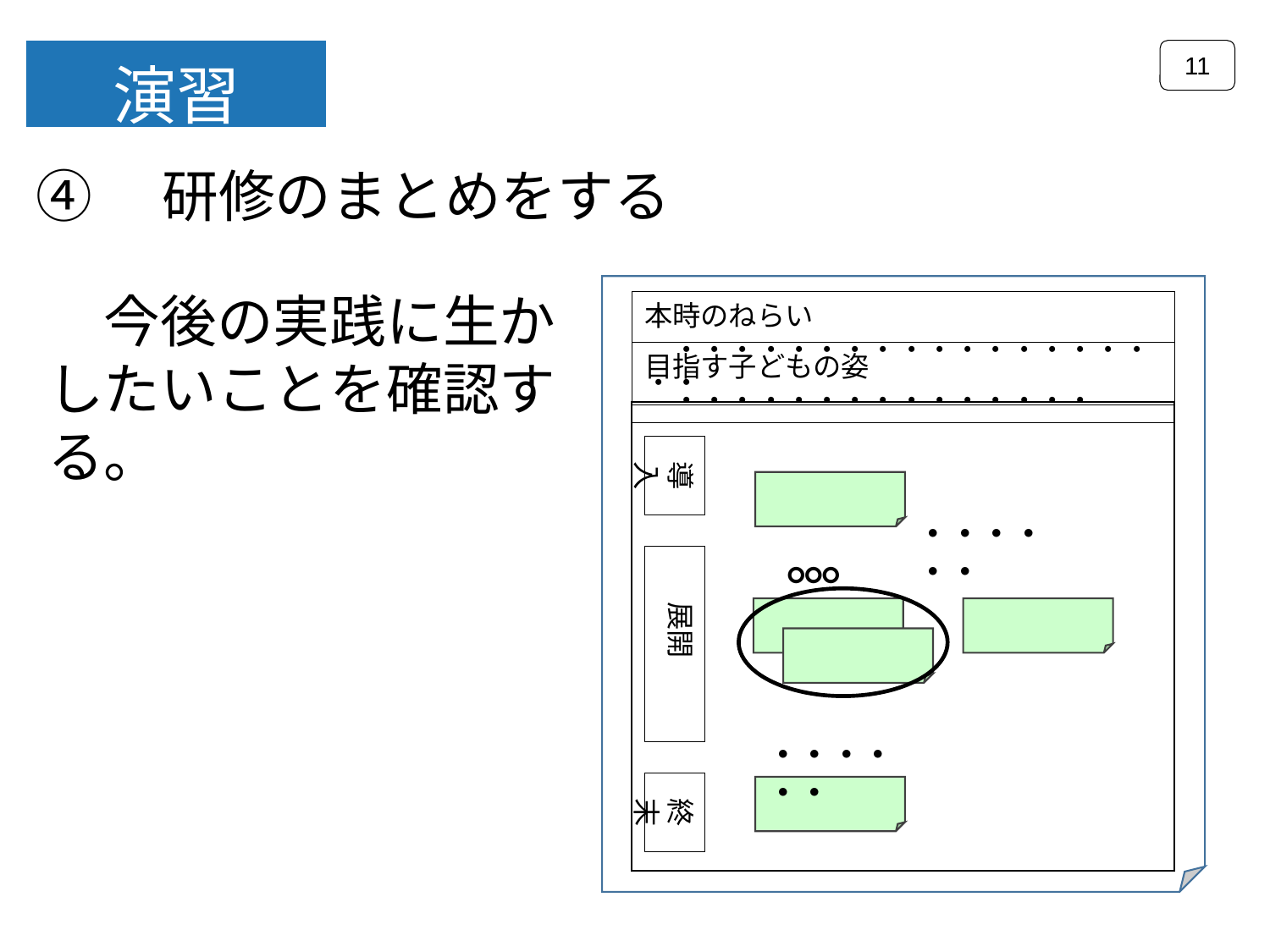

11
演習
④　研修のまとめをする

本時のねらい　・・・・・・・・・・・・・・・・・・・
目指す子どもの姿　　・・・・・・・・・・・・・・・

導入
展開
終末

・・・・・・
○○○

・・・・・・
　今後の実践に生かしたいことを確認する。